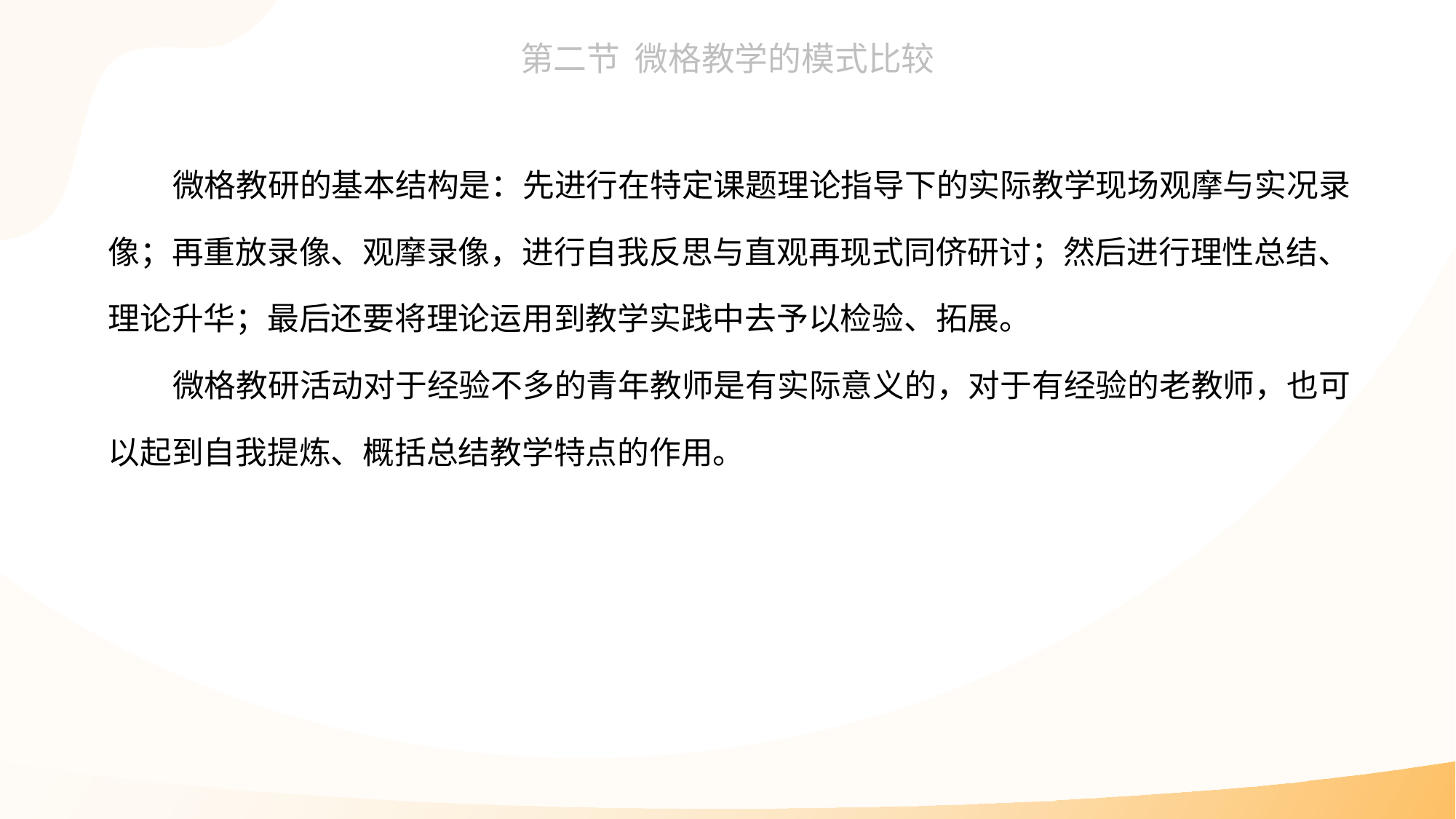

微格教研的基本结构是：先进行在特定课题理论指导下的实际教学现场观摩与实况录像；再重放录像、观摩录像，进行自我反思与直观再现式同侪研讨；然后进行理性总结、理论升华；最后还要将理论运用到教学实践中去予以检验、拓展。
微格教研活动对于经验不多的青年教师是有实际意义的，对于有经验的老教师，也可以起到自我提炼、概括总结教学特点的作用。